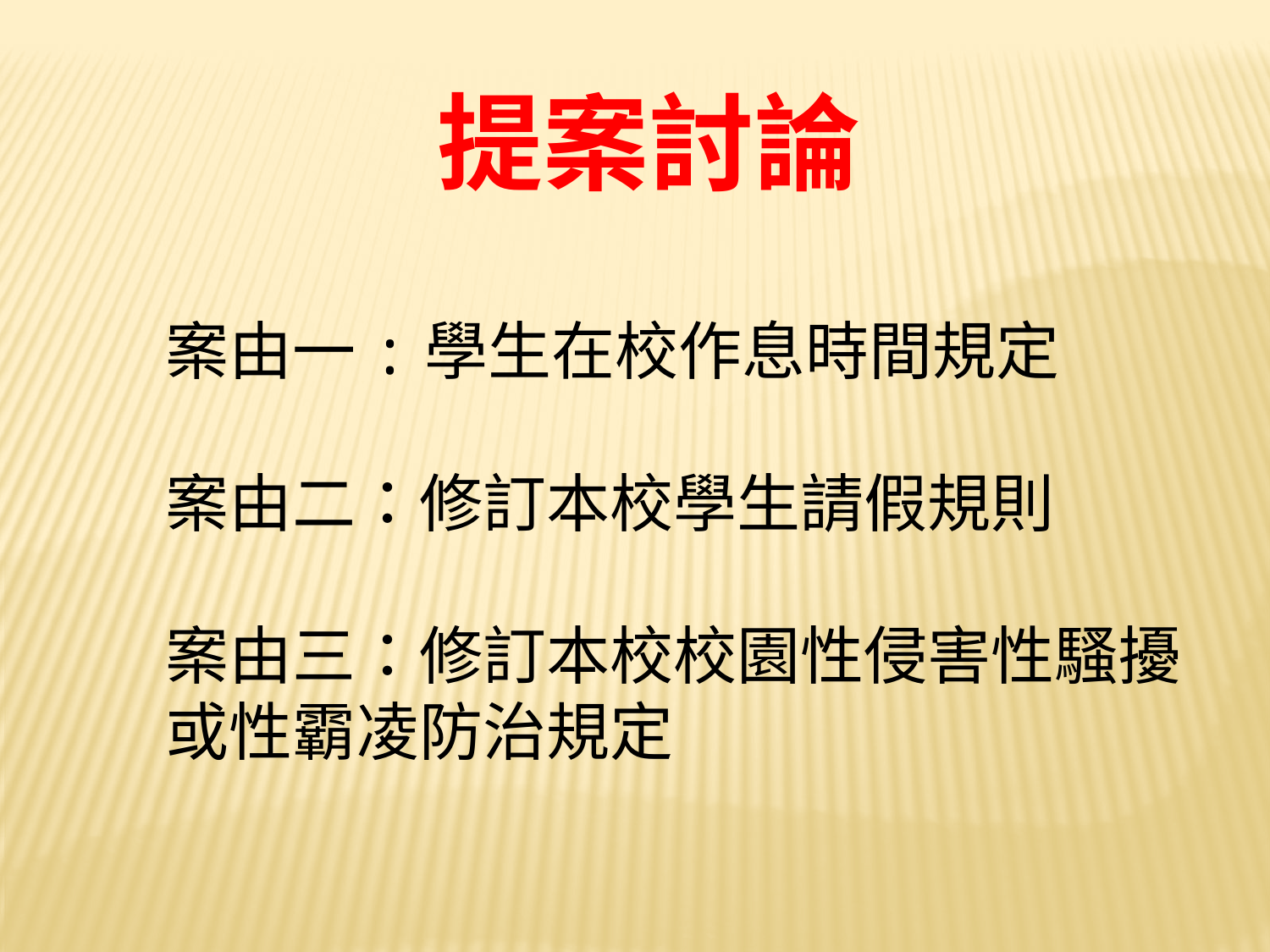

提案討論

案由一:學生在校作息時間規定

案由二：修訂本校學生請假規則

案由三：修訂本校校園性侵害性騷擾或性霸凌防治規定